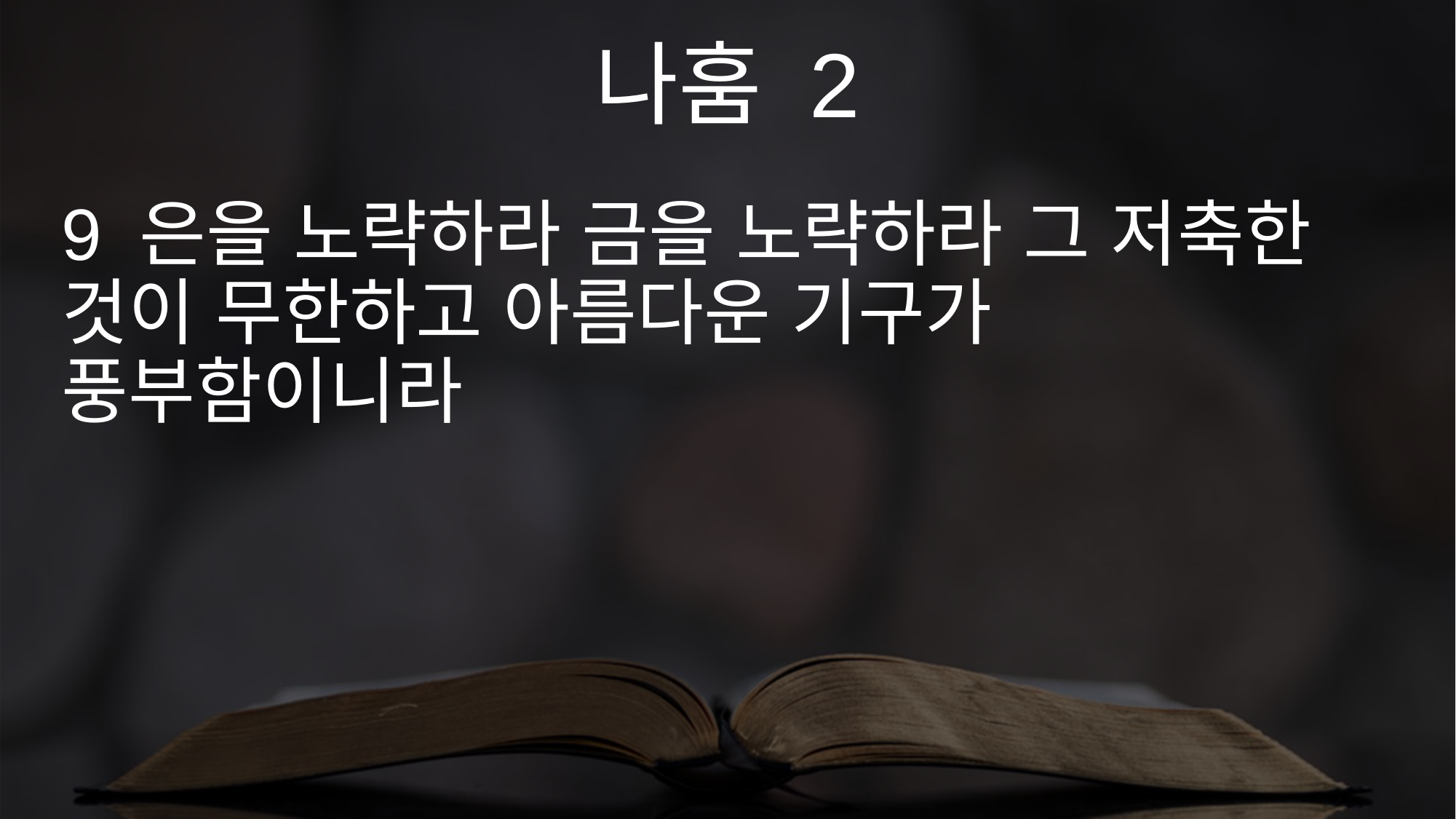

나훔 2
9 은을 노략하라 금을 노략하라 그 저축한 것이 무한하고 아름다운 기구가 풍부함이니라